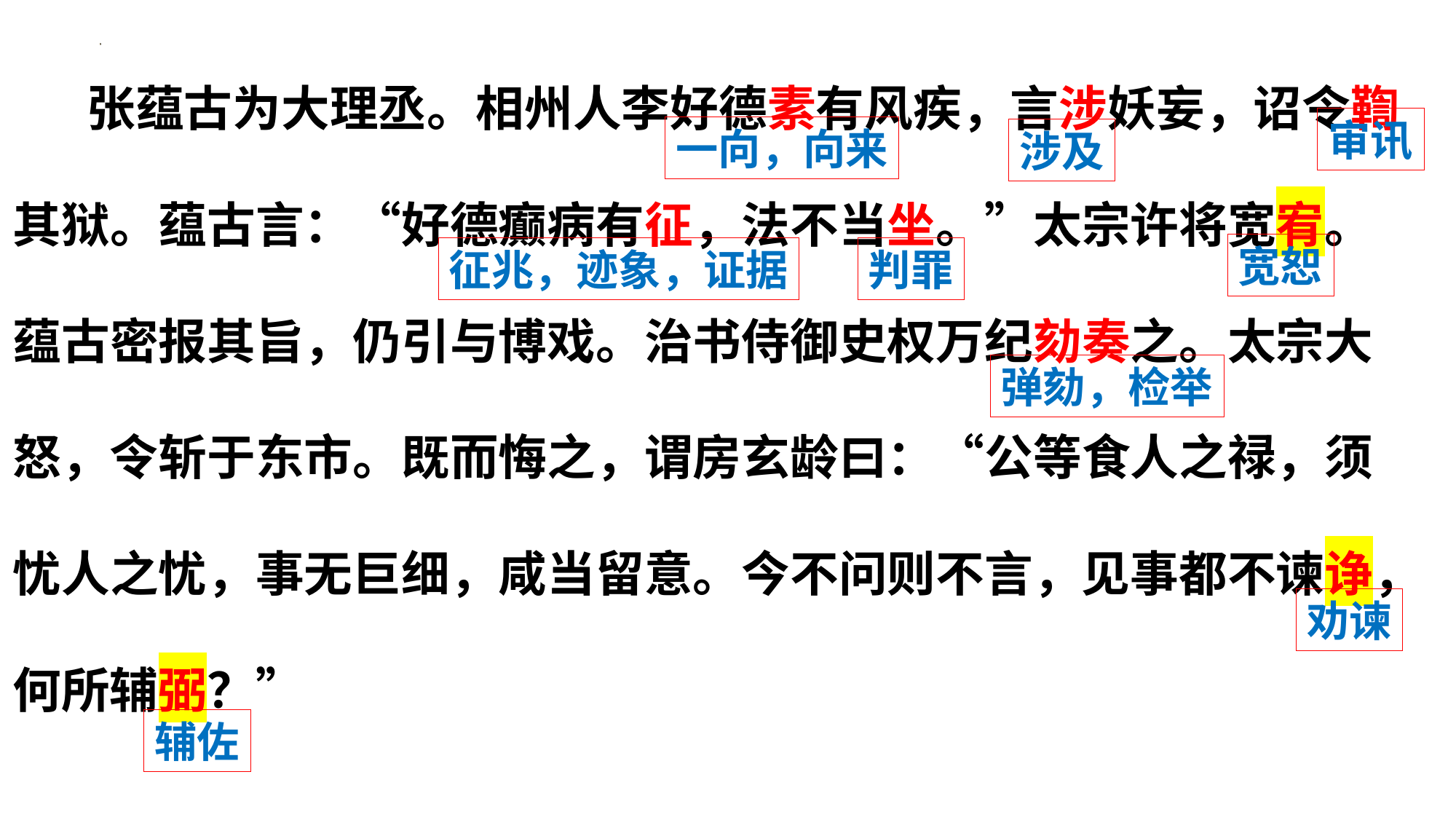

张蕴古为大理丞。相州人李好德素有风疾，言涉妖妄，诏令鞫其狱。蕴古言：“好德癫病有征，法不当坐。”太宗许将宽宥。蕴古密报其旨，仍引与博戏。治书侍御史权万纪劾奏之。太宗大怒，令斩于东市。既而悔之，谓房玄龄曰：“公等食人之禄，须忧人之忧，事无巨细，咸当留意。今不问则不言，见事都不谏诤，何所辅弼？”
审讯
一向，向来
涉及
宽恕
征兆，迹象，证据
判罪
弹劾，检举
劝谏
辅佐